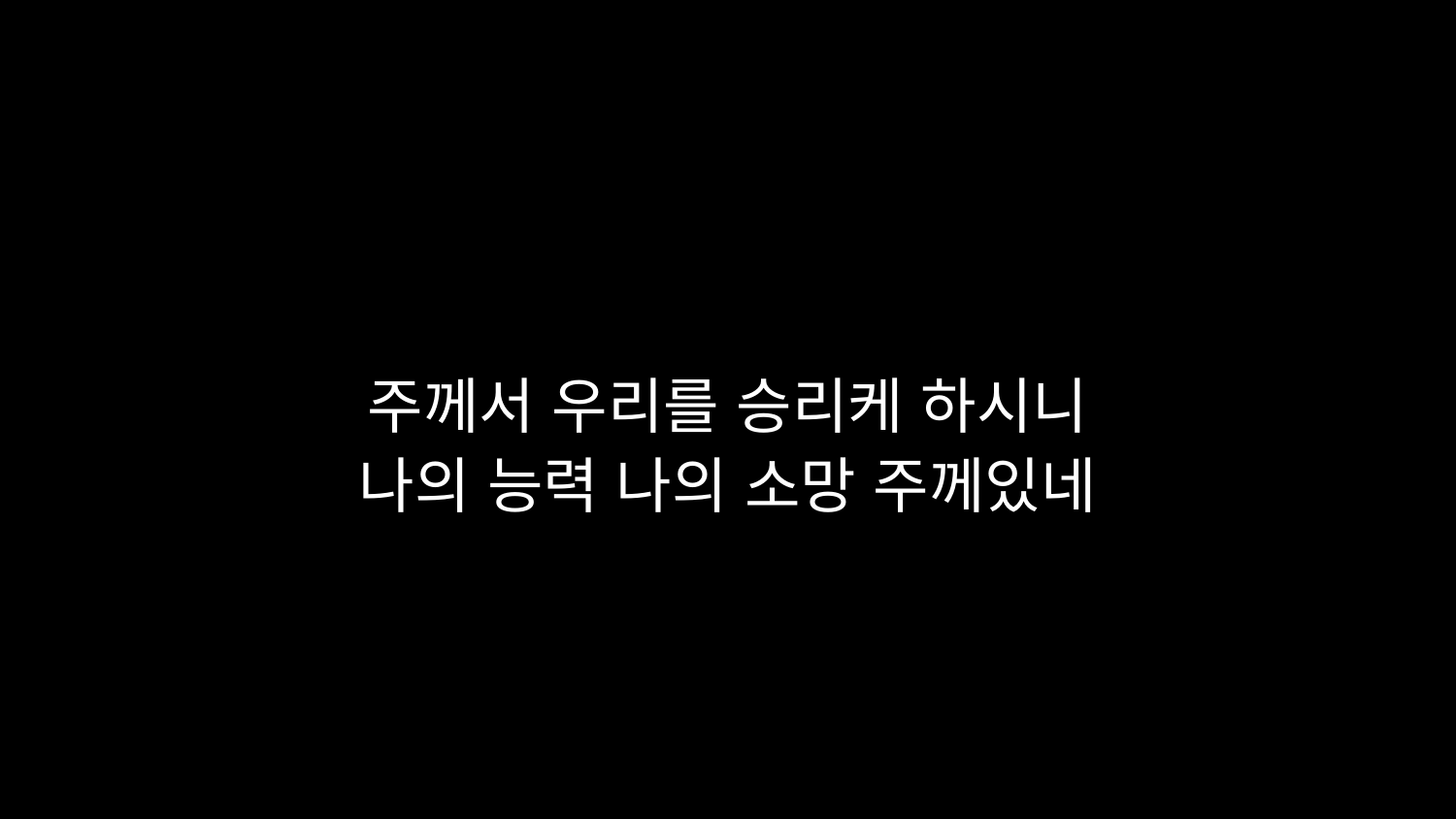

# 주께서 우리를 승리케 하시니 나의 능력 나의 소망 주께있네